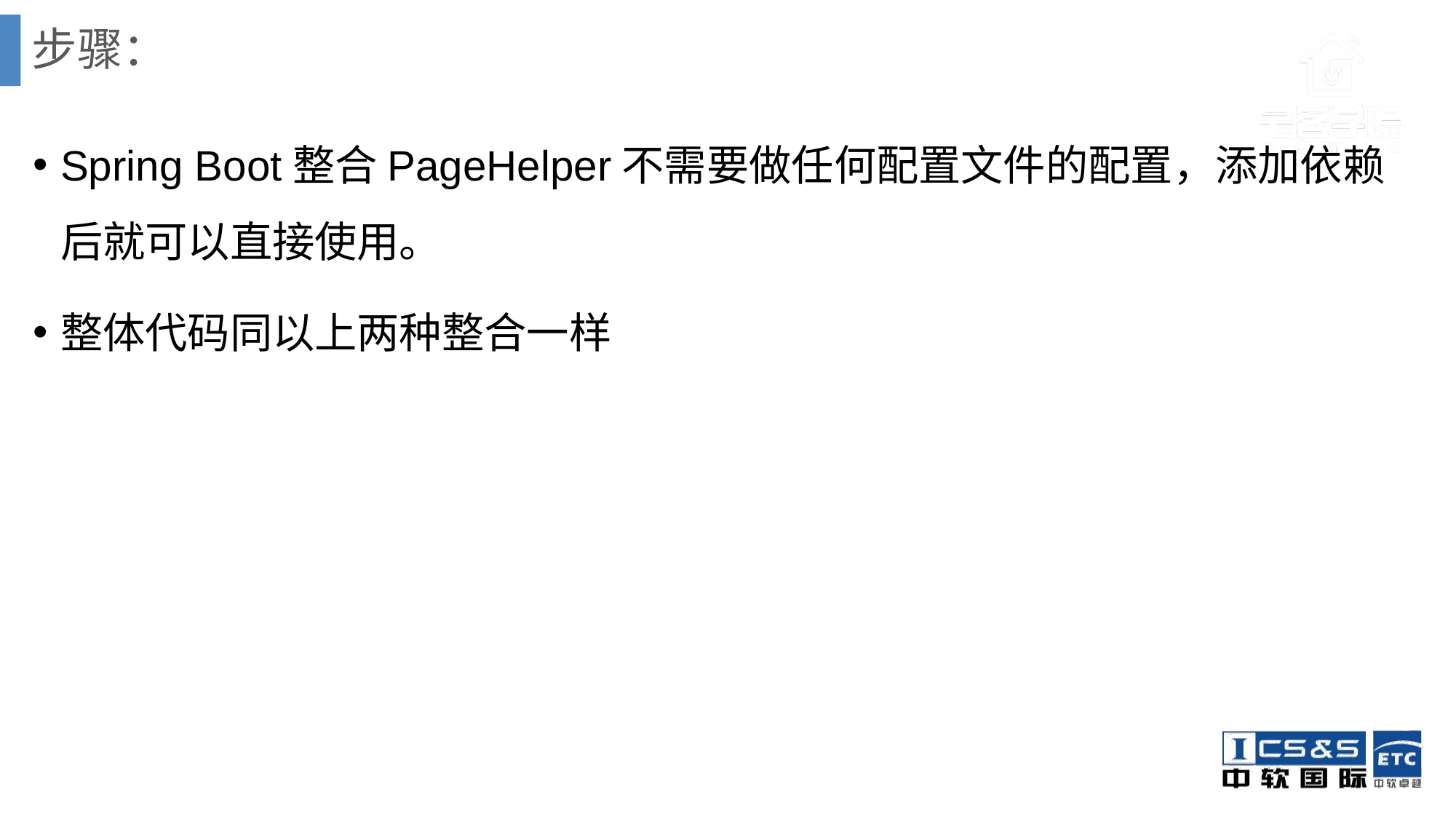

# 步骤：
Spring Boot整合PageHelper不需要做任何配置文件的配置，添加依赖后就可以直接使用。
整体代码同以上两种整合一样